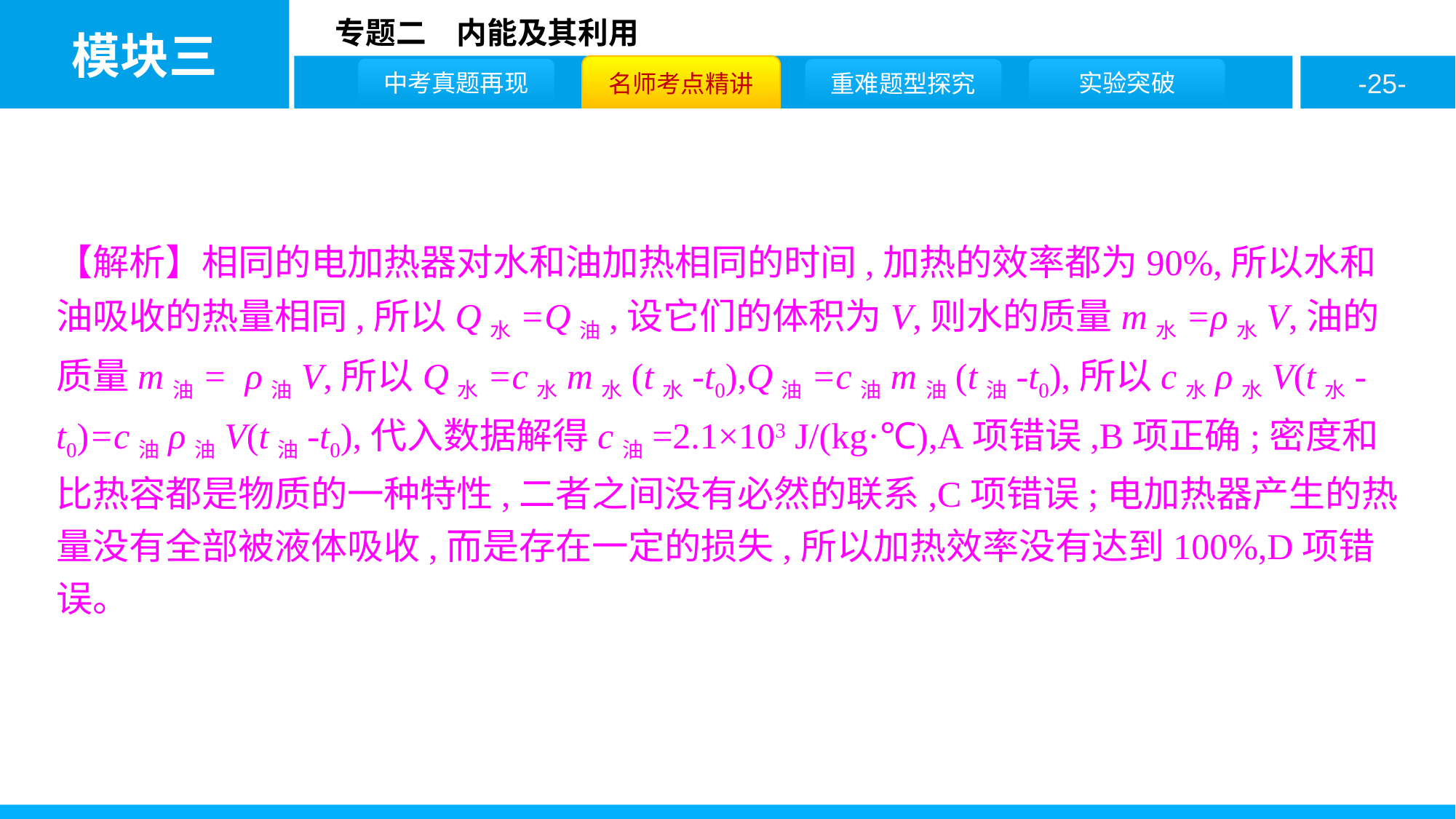

【解析】相同的电加热器对水和油加热相同的时间,加热的效率都为90%,所以水和油吸收的热量相同,所以Q水=Q油,设它们的体积为V,则水的质量m水=ρ水V,油的质量m油=  ρ油V,所以Q水=c水m水(t水-t0),Q油=c油m油(t油-t0),所以c水ρ水V(t水-t0)=c油ρ油V(t油-t0),代入数据解得c油=2.1×103 J/(kg·℃),A项错误,B项正确;密度和比热容都是物质的一种特性,二者之间没有必然的联系,C项错误;电加热器产生的热量没有全部被液体吸收,而是存在一定的损失,所以加热效率没有达到100%,D项错误。